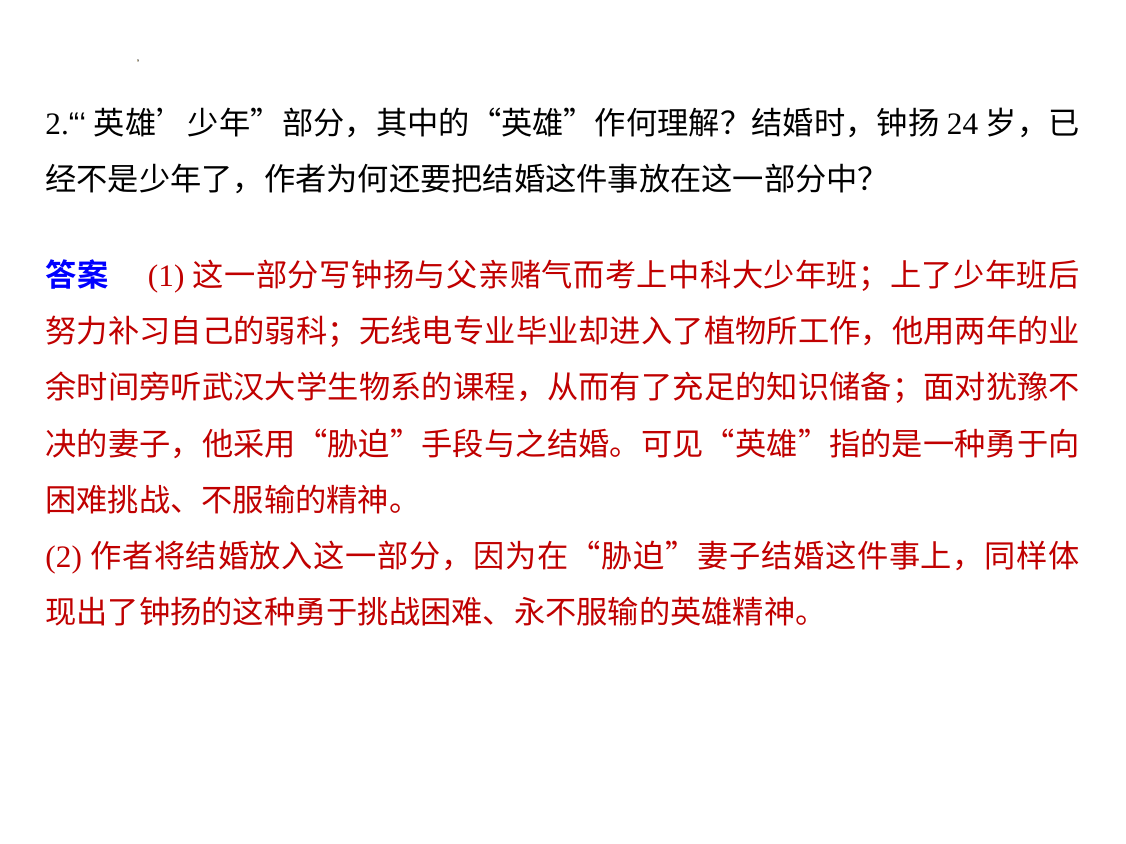

2.“‘英雄’少年”部分，其中的“英雄”作何理解？结婚时，钟扬24岁，已经不是少年了，作者为何还要把结婚这件事放在这一部分中？
答案　(1)这一部分写钟扬与父亲赌气而考上中科大少年班；上了少年班后努力补习自己的弱科；无线电专业毕业却进入了植物所工作，他用两年的业余时间旁听武汉大学生物系的课程，从而有了充足的知识储备；面对犹豫不决的妻子，他采用“胁迫”手段与之结婚。可见“英雄”指的是一种勇于向困难挑战、不服输的精神。
(2)作者将结婚放入这一部分，因为在“胁迫”妻子结婚这件事上，同样体现出了钟扬的这种勇于挑战困难、永不服输的英雄精神。